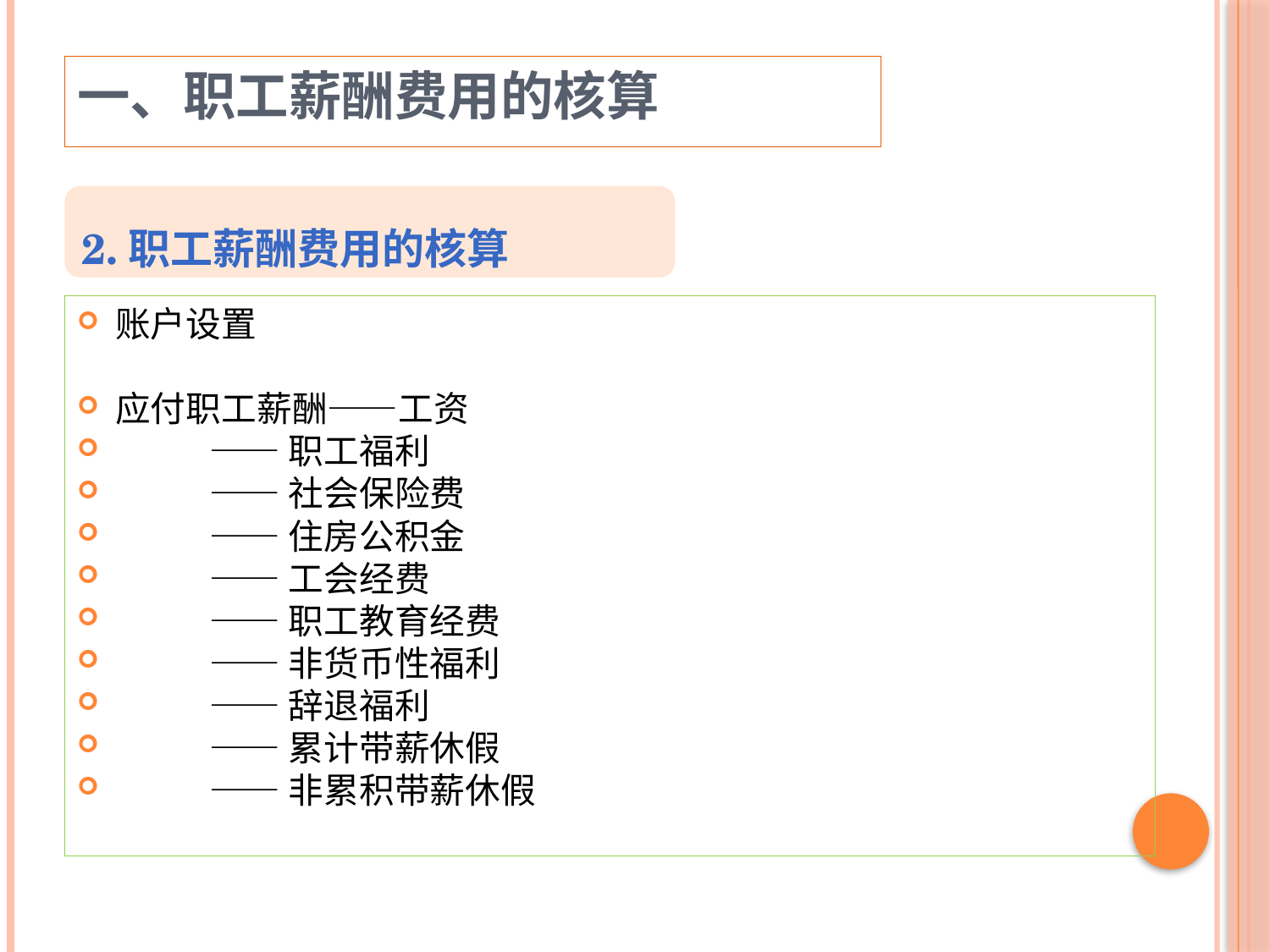

一、职工薪酬费用的核算
2.职工薪酬费用的核算
账户设置

应付职工薪酬——工资
            ——职工福利
            ——社会保险费
            ——住房公积金
            ——工会经费
            ——职工教育经费
            ——非货币性福利
            ——辞退福利
            ——累计带薪休假
            ——非累积带薪休假